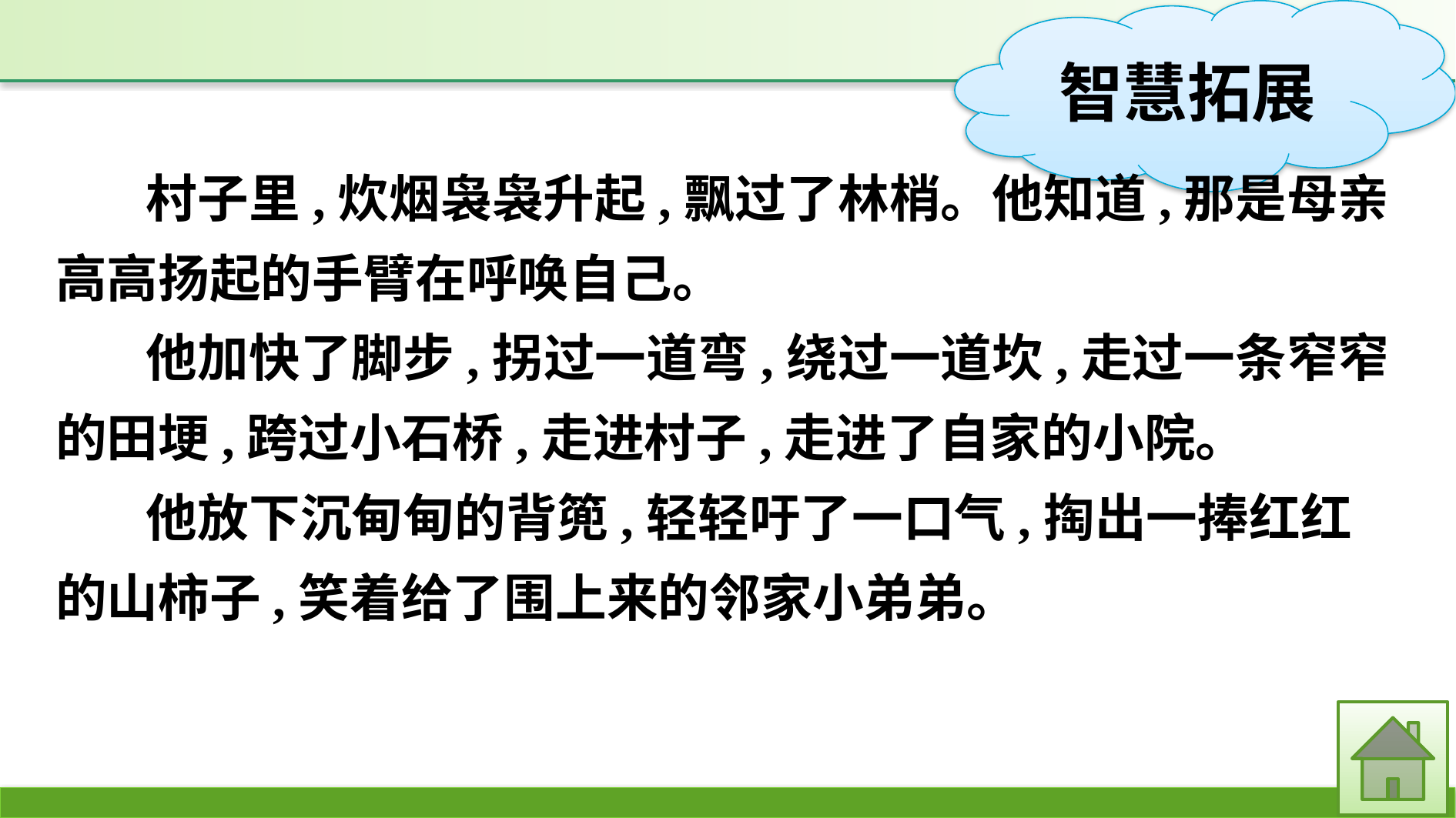

村子里,炊烟袅袅升起,飘过了林梢。他知道,那是母亲高高扬起的手臂在呼唤自己。
他加快了脚步,拐过一道弯,绕过一道坎,走过一条窄窄的田埂,跨过小石桥,走进村子,走进了自家的小院。
他放下沉甸甸的背篼,轻轻吁了一口气,掏出一捧红红的山柿子,笑着给了围上来的邻家小弟弟。